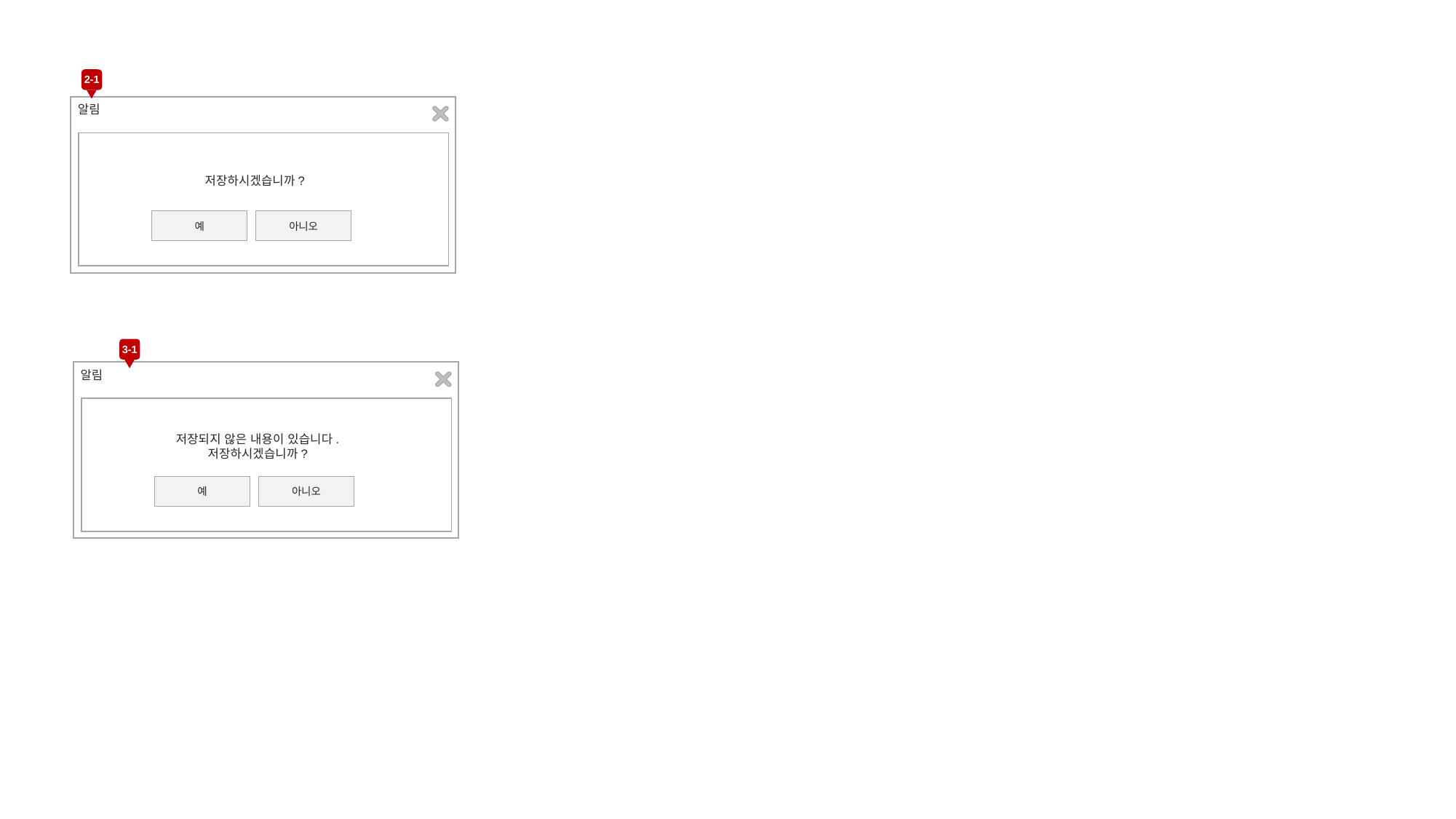

2-1

알림

저장하시겠습니까?
아니오
예
3-1

알림

저장되지 않은 내용이 있습니다.
저장하시겠습니까?
아니오
예